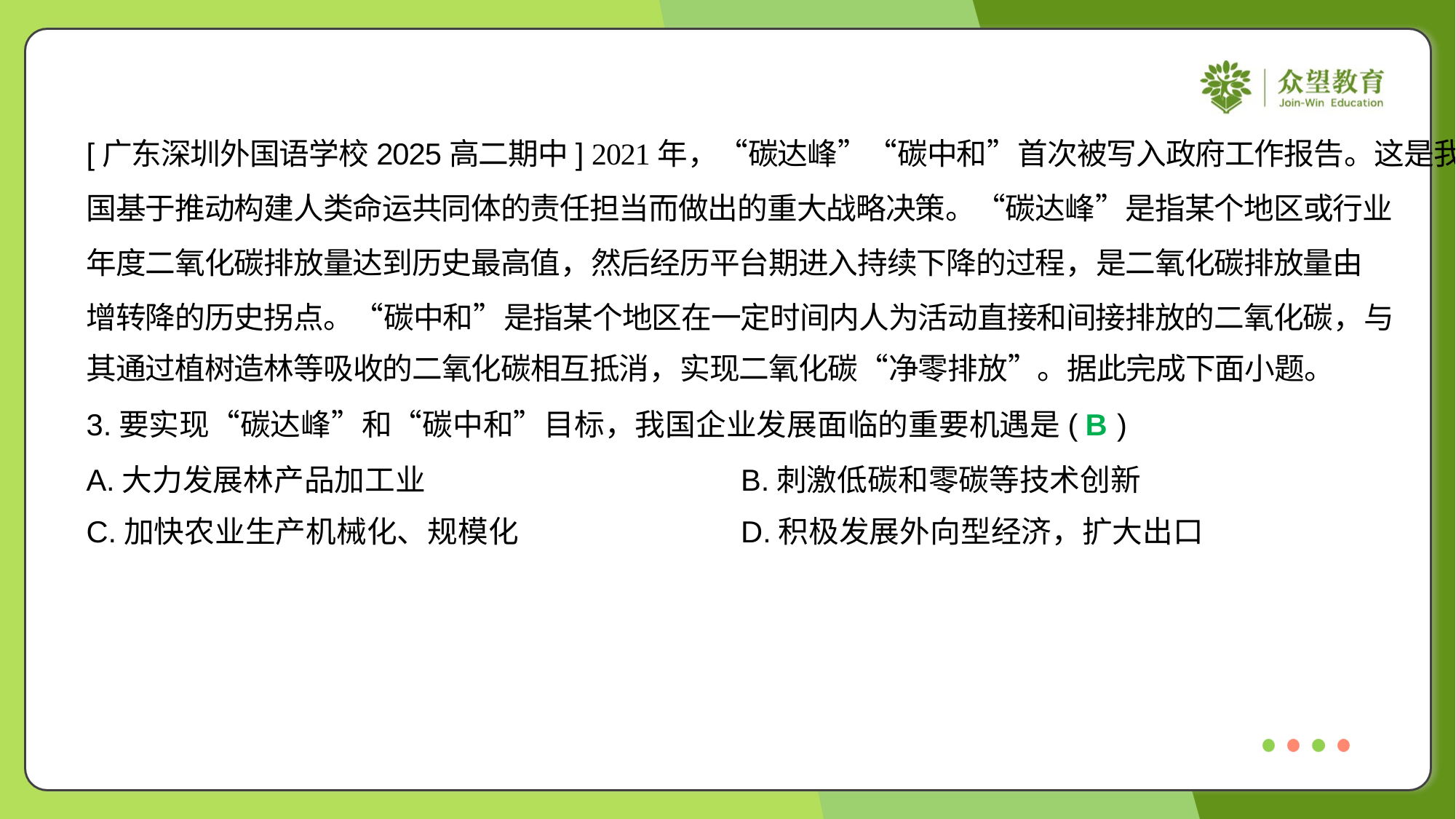

[广东深圳外国语学校2025高二期中] 2021年，“碳达峰”“碳中和”首次被写入政府工作报告。这是我
国基于推动构建人类命运共同体的责任担当而做出的重大战略决策。“碳达峰”是指某个地区或行业
年度二氧化碳排放量达到历史最高值，然后经历平台期进入持续下降的过程，是二氧化碳排放量由
增转降的历史拐点。“碳中和”是指某个地区在一定时间内人为活动直接和间接排放的二氧化碳，与
其通过植树造林等吸收的二氧化碳相互抵消，实现二氧化碳“净零排放”。据此完成下面小题。
3.要实现“碳达峰”和“碳中和”目标，我国企业发展面临的重要机遇是(     )
B
A.大力发展林产品加工业	B.刺激低碳和零碳等技术创新
C.加快农业生产机械化、规模化	D.积极发展外向型经济，扩大出口